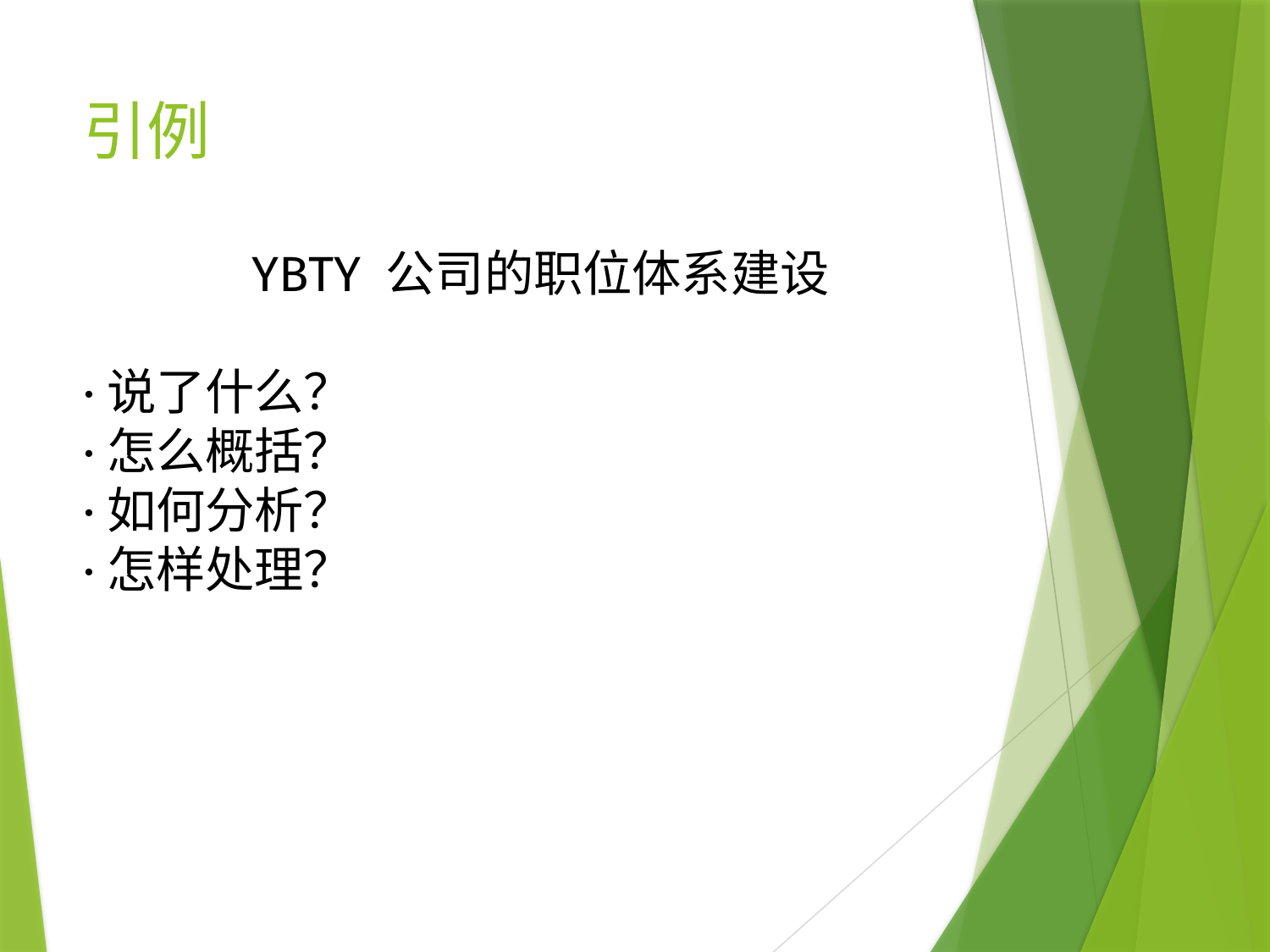

# 引例
YBTY 公司的职位体系建设

·说了什么？
·怎么概括？
·如何分析？
·怎样处理？